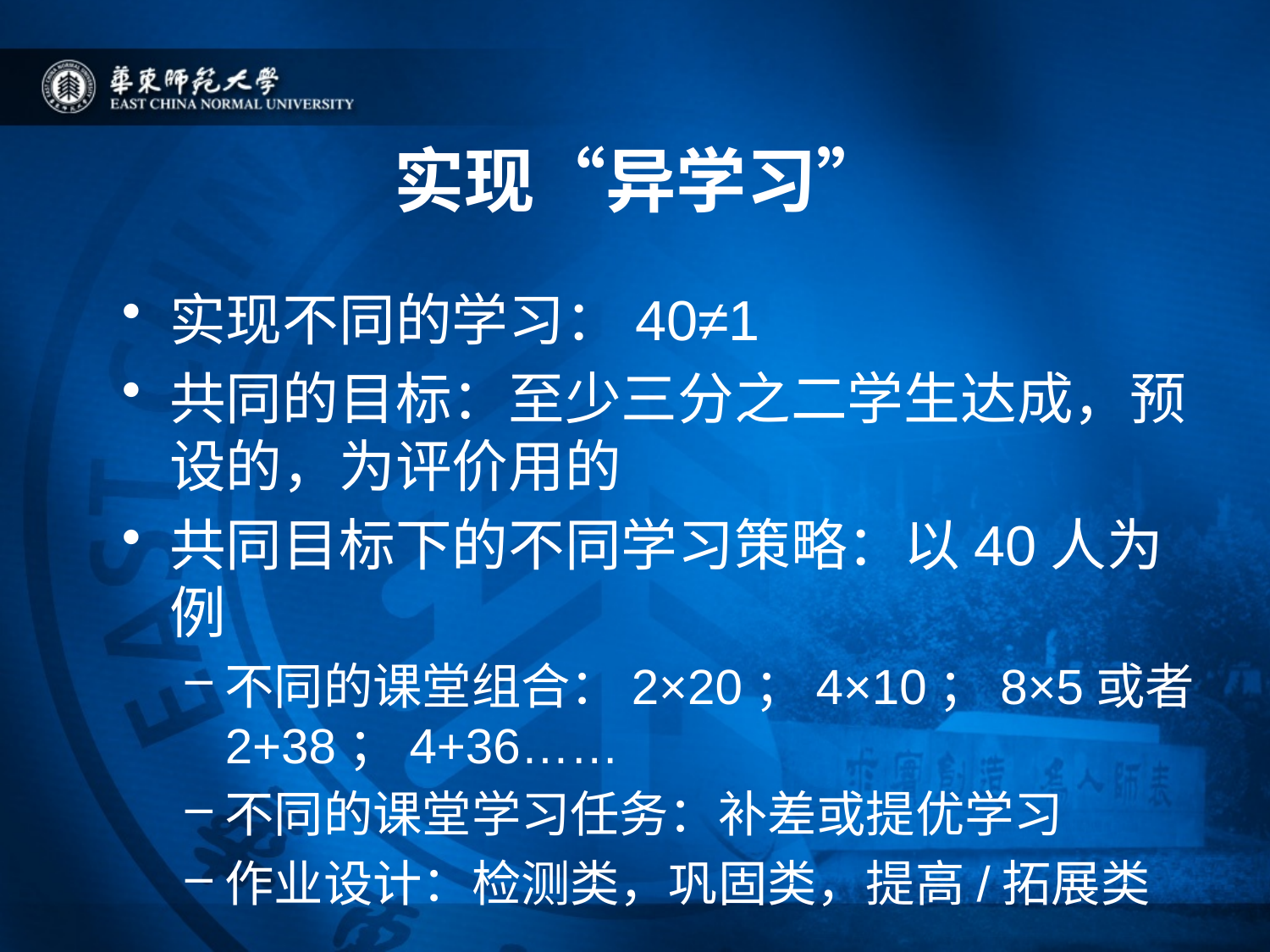

# 实现“异学习”
实现不同的学习：40≠1
共同的目标：至少三分之二学生达成，预设的，为评价用的
共同目标下的不同学习策略：以40人为例
不同的课堂组合：2×20；4×10；8×5或者2+38；4+36……
不同的课堂学习任务：补差或提优学习
作业设计：检测类，巩固类，提高/拓展类